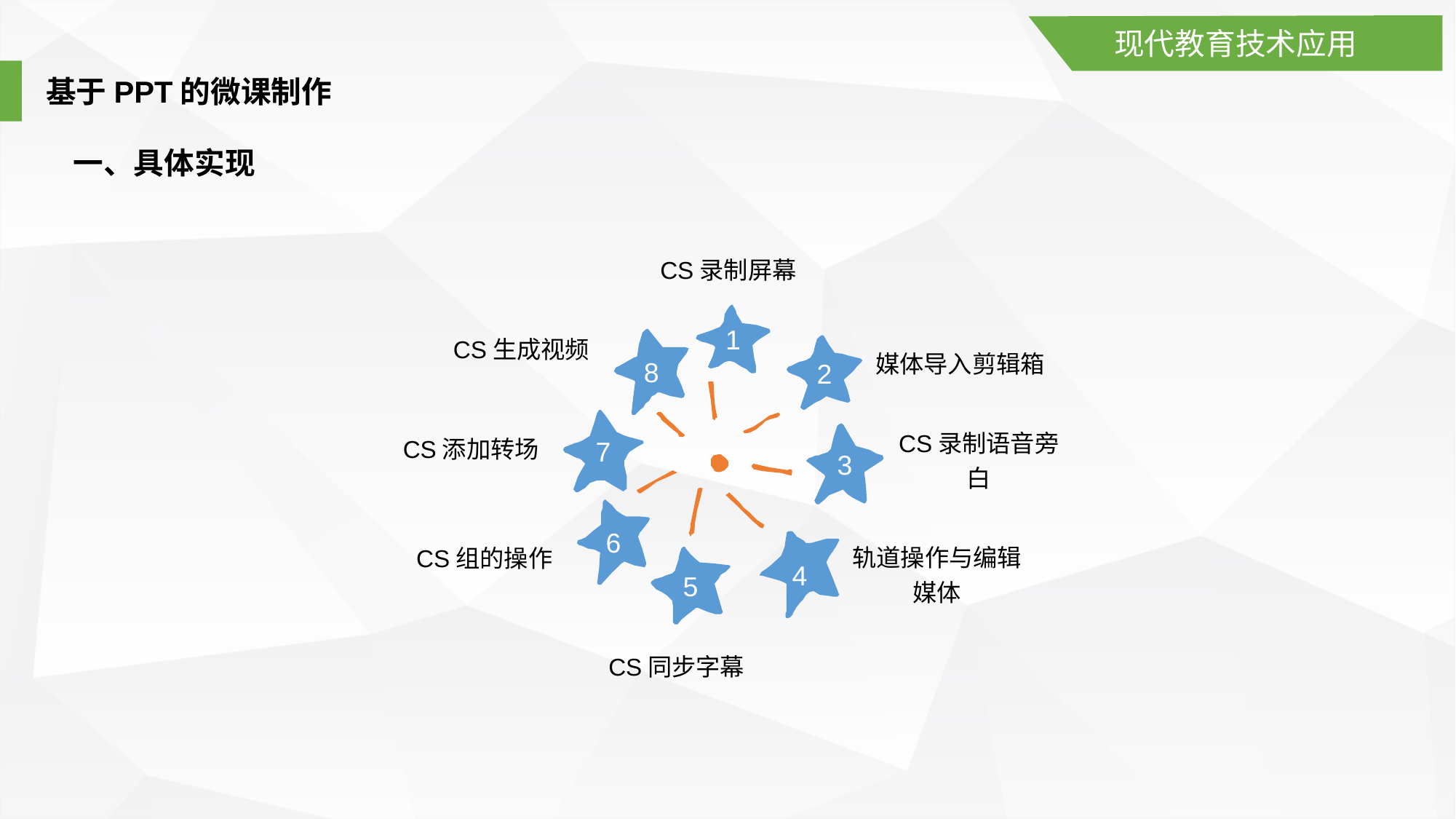

现代教育技术应用

基于PPT的微课制作
一、具体实现
CS录制屏幕
1
CS生成视频
媒体导入剪辑箱
8
2

CS添加转场
7

CS录制语音旁白
3

6
CS组的操作
4
轨道操作与编辑媒体
5
CS同步字幕